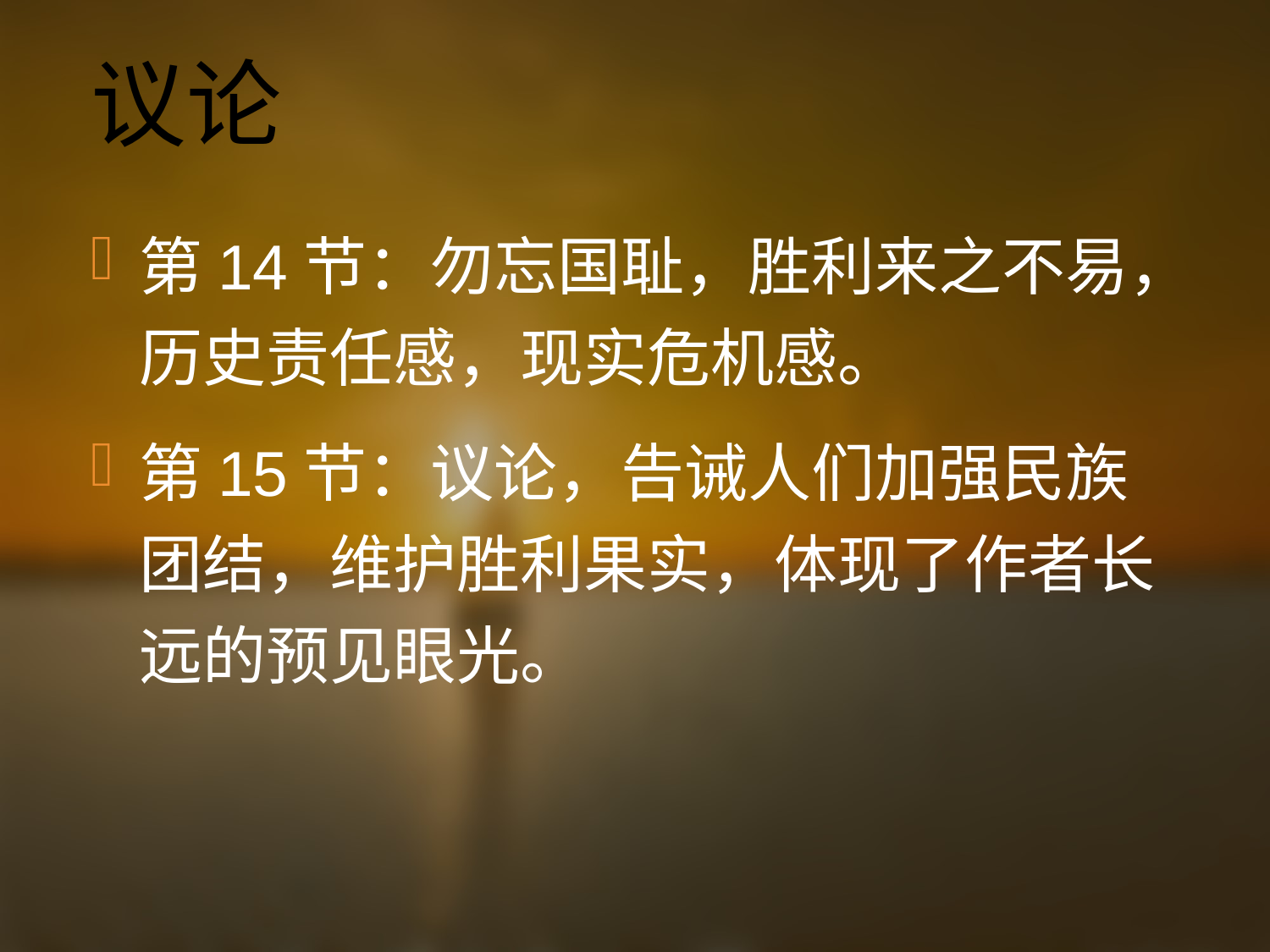

# 议论
第14节：勿忘国耻，胜利来之不易，历史责任感，现实危机感。
第15节：议论，告诫人们加强民族团结，维护胜利果实，体现了作者长远的预见眼光。